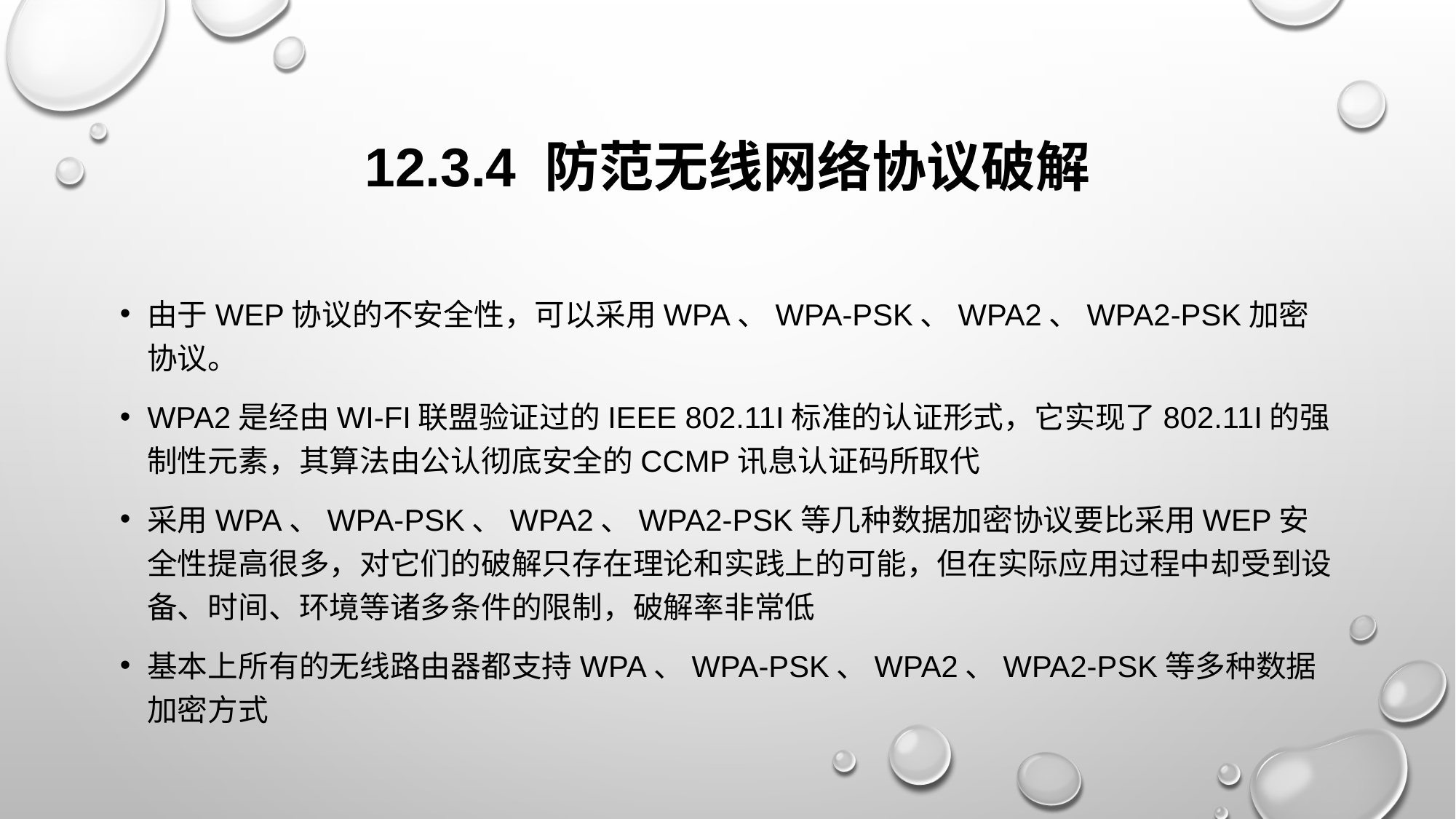

# 12.3.4 防范无线网络协议破解
由于WEP协议的不安全性，可以采用WPA、WPA-PSK、WPA2、WPA2-PSK加密协议。
WPA2是经由Wi-Fi联盟验证过的IEEE 802.11i标准的认证形式，它实现了802.11i的强制性元素，其算法由公认彻底安全的CCMP讯息认证码所取代
采用WPA、WPA-PSK、WPA2、WPA2-PSK等几种数据加密协议要比采用WEP安全性提高很多，对它们的破解只存在理论和实践上的可能，但在实际应用过程中却受到设备、时间、环境等诸多条件的限制，破解率非常低
基本上所有的无线路由器都支持WPA、WPA-PSK、WPA2、WPA2-PSK等多种数据加密方式